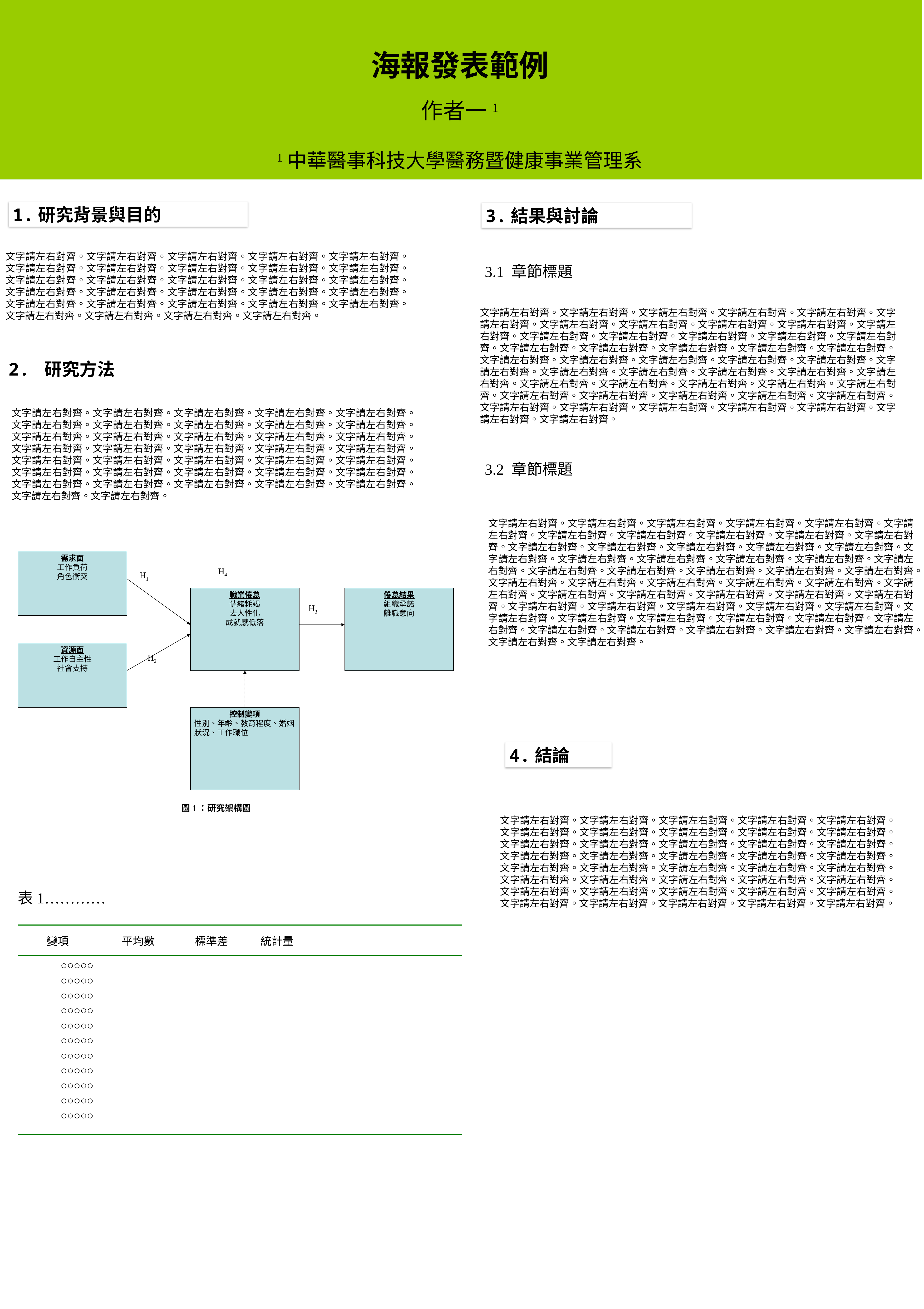

海報發表範例
作者一1
1中華醫事科技大學醫務暨健康事業管理系
1.研究背景與目的
3.結果與討論
文字請左右對齊。文字請左右對齊。文字請左右對齊。文字請左右對齊。文字請左右對齊。文字請左右對齊。文字請左右對齊。文字請左右對齊。文字請左右對齊。文字請左右對齊。文字請左右對齊。文字請左右對齊。文字請左右對齊。文字請左右對齊。文字請左右對齊。文字請左右對齊。文字請左右對齊。文字請左右對齊。文字請左右對齊。文字請左右對齊。文字請左右對齊。文字請左右對齊。文字請左右對齊。文字請左右對齊。文字請左右對齊。文字請左右對齊。文字請左右對齊。文字請左右對齊。文字請左右對齊。
3.1 章節標題
文字請左右對齊。文字請左右對齊。文字請左右對齊。文字請左右對齊。文字請左右對齊。文字請左右對齊。文字請左右對齊。文字請左右對齊。文字請左右對齊。文字請左右對齊。文字請左右對齊。文字請左右對齊。文字請左右對齊。文字請左右對齊。文字請左右對齊。文字請左右對齊。文字請左右對齊。文字請左右對齊。文字請左右對齊。文字請左右對齊。文字請左右對齊。文字請左右對齊。文字請左右對齊。文字請左右對齊。文字請左右對齊。文字請左右對齊。文字請左右對齊。文字請左右對齊。文字請左右對齊。文字請左右對齊。文字請左右對齊。文字請左右對齊。文字請左右對齊。文字請左右對齊。文字請左右對齊。文字請左右對齊。文字請左右對齊。文字請左右對齊。文字請左右對齊。文字請左右對齊。文字請左右對齊。文字請左右對齊。文字請左右對齊。文字請左右對齊。文字請左右對齊。文字請左右對齊。文字請左右對齊。文字請左右對齊。文字請左右對齊。
2. 研究方法
文字請左右對齊。文字請左右對齊。文字請左右對齊。文字請左右對齊。文字請左右對齊。文字請左右對齊。文字請左右對齊。文字請左右對齊。文字請左右對齊。文字請左右對齊。文字請左右對齊。文字請左右對齊。文字請左右對齊。文字請左右對齊。文字請左右對齊。文字請左右對齊。文字請左右對齊。文字請左右對齊。文字請左右對齊。文字請左右對齊。文字請左右對齊。文字請左右對齊。文字請左右對齊。文字請左右對齊。文字請左右對齊。文字請左右對齊。文字請左右對齊。文字請左右對齊。文字請左右對齊。文字請左右對齊。文字請左右對齊。文字請左右對齊。文字請左右對齊。文字請左右對齊。文字請左右對齊。文字請左右對齊。文字請左右對齊。
3.2 章節標題
文字請左右對齊。文字請左右對齊。文字請左右對齊。文字請左右對齊。文字請左右對齊。文字請左右對齊。文字請左右對齊。文字請左右對齊。文字請左右對齊。文字請左右對齊。文字請左右對齊。文字請左右對齊。文字請左右對齊。文字請左右對齊。文字請左右對齊。文字請左右對齊。文字請左右對齊。文字請左右對齊。文字請左右對齊。文字請左右對齊。文字請左右對齊。文字請左右對齊。文字請左右對齊。文字請左右對齊。文字請左右對齊。文字請左右對齊。文字請左右對齊。文字請左右對齊。文字請左右對齊。文字請左右對齊。文字請左右對齊。文字請左右對齊。文字請左右對齊。文字請左右對齊。文字請左右對齊。文字請左右對齊。文字請左右對齊。文字請左右對齊。文字請左右對齊。文字請左右對齊。文字請左右對齊。文字請左右對齊。文字請左右對齊。文字請左右對齊。文字請左右對齊。文字請左右對齊。文字請左右對齊。文字請左右對齊。文字請左右對齊。文字請左右對齊。文字請左右對齊。文字請左右對齊。文字請左右對齊。文字請左右對齊。文字請左右對齊。文字請左右對齊。
需求面
工作負荷
角色衝突

職業倦怠
情緒耗竭
去人性化
成就感低落
倦怠結果
組織承諾
離職意向

資源面
工作自主性
社會支持

控制變項
性別、年齡、教育程度、婚姻狀況、工作職位
H4
H1
H3
H2
圖1：研究架構圖

4.結論
文字請左右對齊。文字請左右對齊。文字請左右對齊。文字請左右對齊。文字請左右對齊。文字請左右對齊。文字請左右對齊。文字請左右對齊。文字請左右對齊。文字請左右對齊。文字請左右對齊。文字請左右對齊。文字請左右對齊。文字請左右對齊。文字請左右對齊。文字請左右對齊。文字請左右對齊。文字請左右對齊。文字請左右對齊。文字請左右對齊。文字請左右對齊。文字請左右對齊。文字請左右對齊。文字請左右對齊。文字請左右對齊。文字請左右對齊。文字請左右對齊。文字請左右對齊。文字請左右對齊。文字請左右對齊。文字請左右對齊。文字請左右對齊。文字請左右對齊。文字請左右對齊。文字請左右對齊。文字請左右對齊。文字請左右對齊。文字請左右對齊。文字請左右對齊。文字請左右對齊。
表1…………
| 變項 | 平均數 | 標準差 | 統計量 |  |
| --- | --- | --- | --- | --- |
| ○○○○○ ○○○○○ ○○○○○ ○○○○○ ○○○○○ ○○○○○ ○○○○○ ○○○○○ ○○○○○ ○○○○○ ○○○○○ |  |  |  |  |
|  |  |  |  |  |